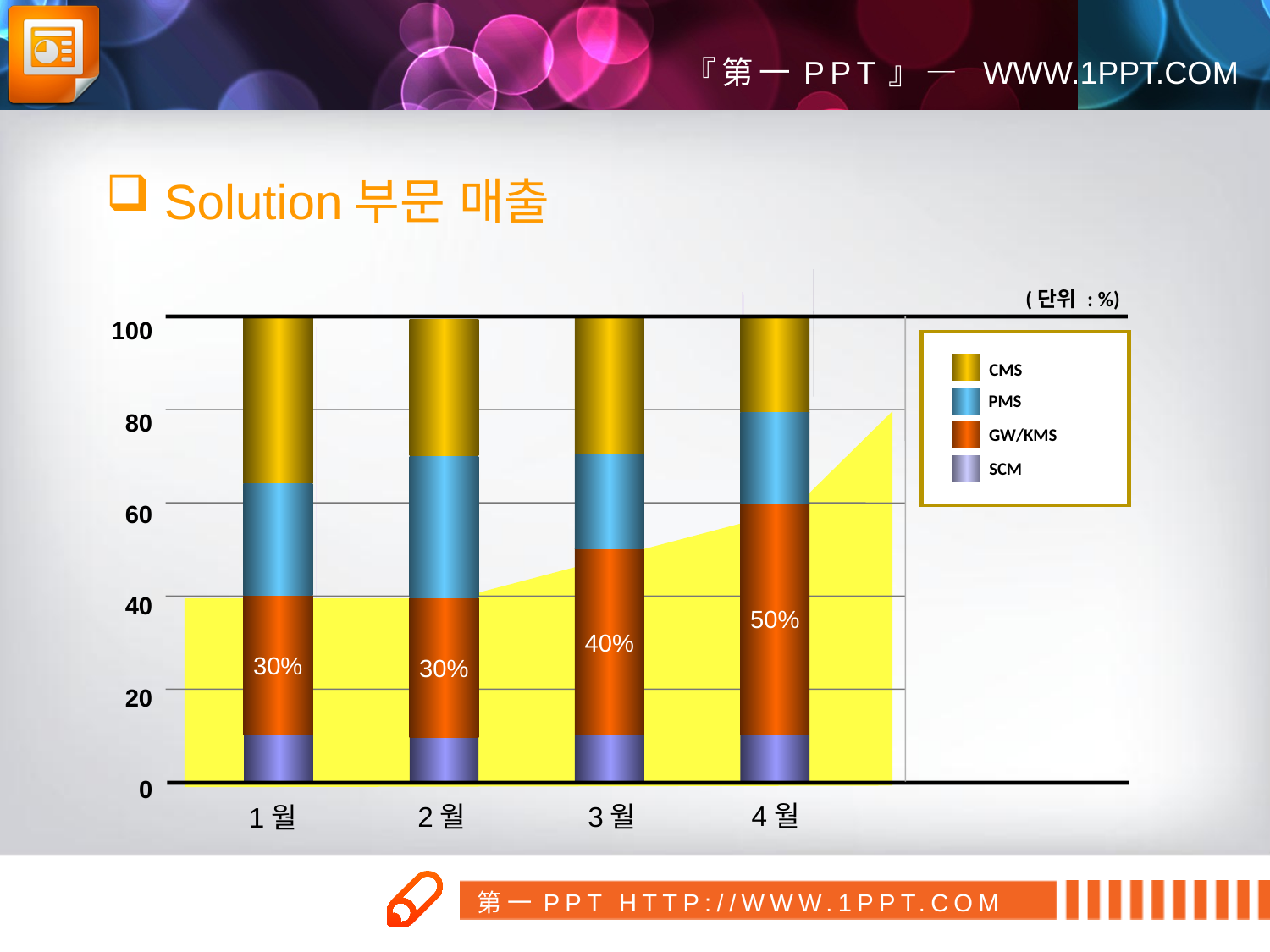

Solution부문 매출
100
80
60
40
20
0

(단위 : %)

CMS

PMS

GW/KMS

SCM

50%

40%

30%

30%

4월
3월
2월
1월